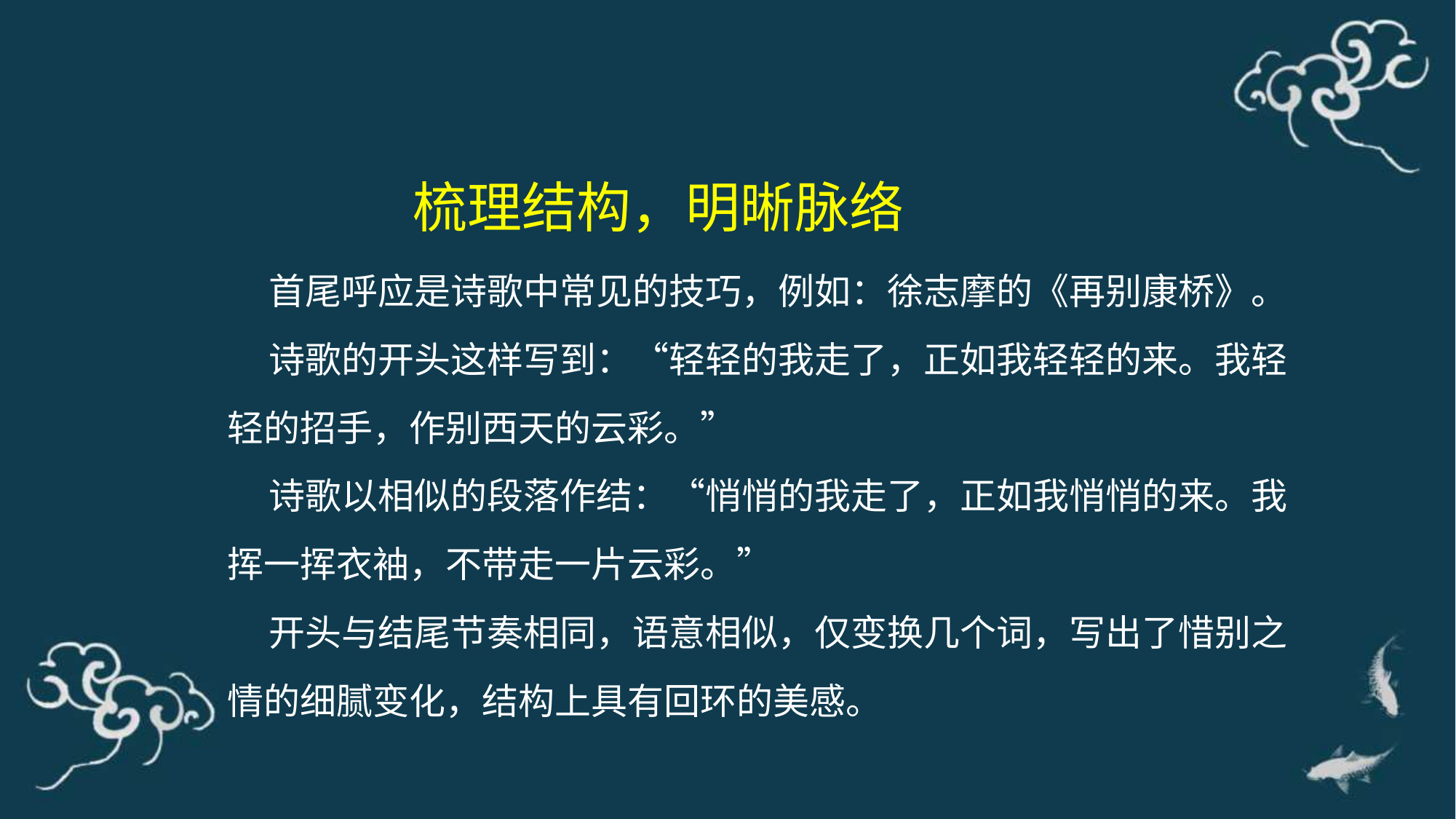

梳理结构，明晰脉络
    首尾呼应是诗歌中常见的技巧，例如：徐志摩的《再别康桥》。
    诗歌的开头这样写到：“轻轻的我走了，正如我轻轻的来。我轻轻的招手，作别西天的云彩。”
    诗歌以相似的段落作结：“悄悄的我走了，正如我悄悄的来。我挥一挥衣袖，不带走一片云彩。”
    开头与结尾节奏相同，语意相似，仅变换几个词，写出了惜别之情的细腻变化，结构上具有回环的美感。